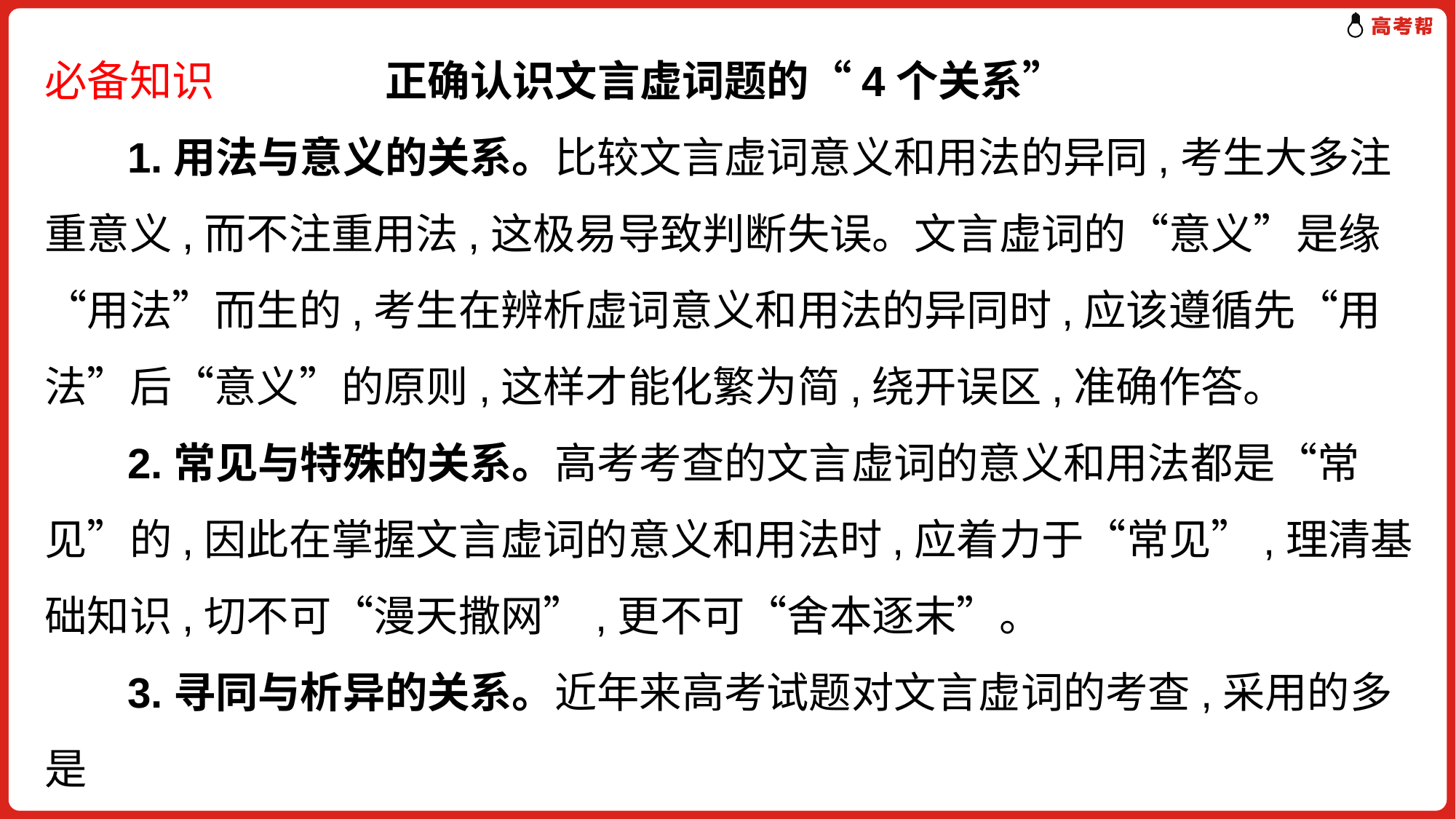

必备知识                  正确认识文言虚词题的“4个关系”
       1.用法与意义的关系。比较文言虚词意义和用法的异同,考生大多注重意义,而不注重用法,这极易导致判断失误。文言虚词的“意义”是缘“用法”而生的,考生在辨析虚词意义和用法的异同时,应该遵循先“用法”后“意义”的原则,这样才能化繁为简,绕开误区,准确作答。
       2.常见与特殊的关系。高考考查的文言虚词的意义和用法都是“常见”的,因此在掌握文言虚词的意义和用法时,应着力于“常见”,理清基础知识,切不可“漫天撒网”,更不可“舍本逐末”。
       3.寻同与析异的关系。近年来高考试题对文言虚词的考查,采用的多是